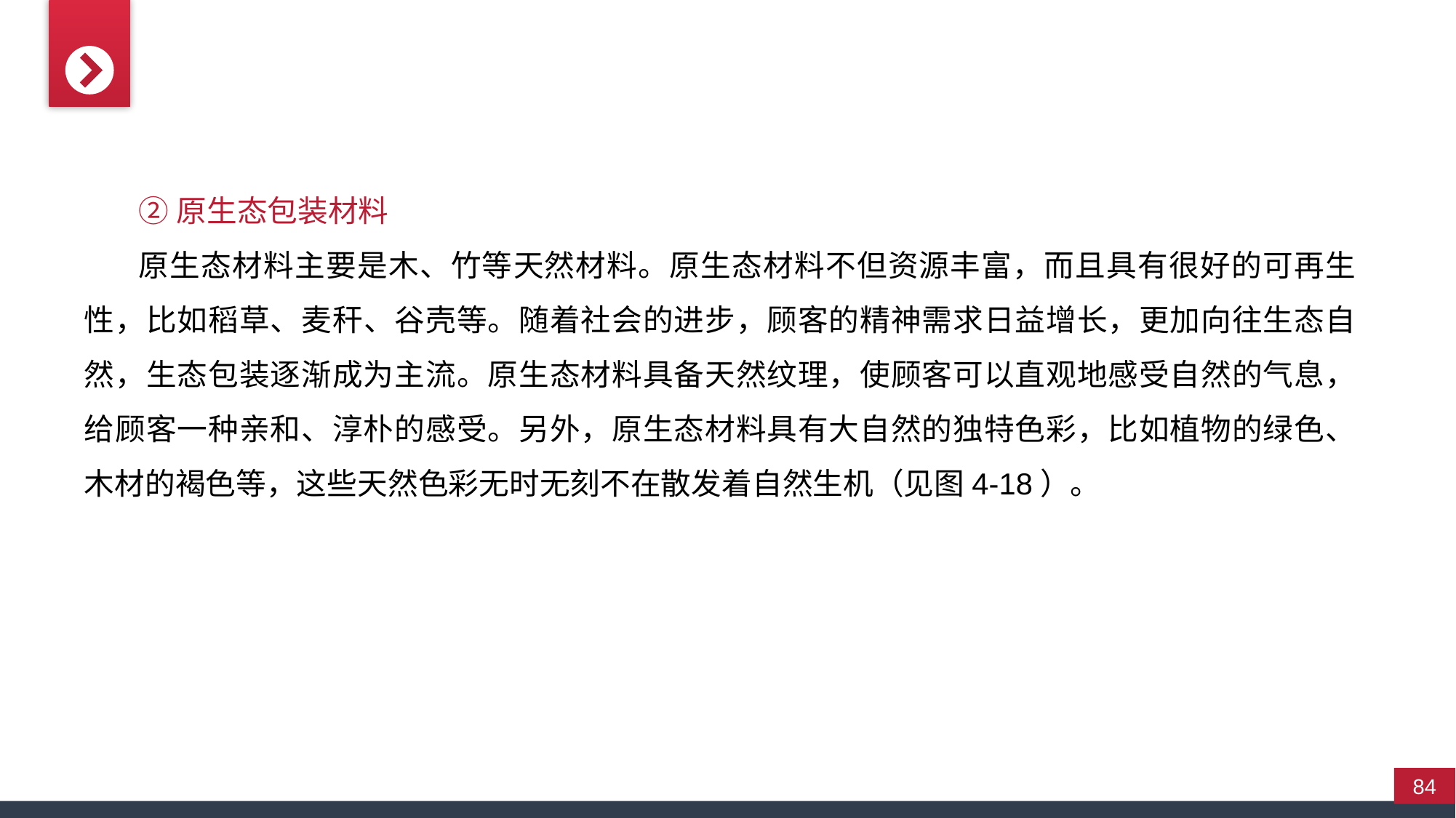

②原生态包装材料
原生态材料主要是木、竹等天然材料。原生态材料不但资源丰富，而且具有很好的可再生性，比如稻草、麦秆、谷壳等。随着社会的进步，顾客的精神需求日益增长，更加向往生态自然，生态包装逐渐成为主流。原生态材料具备天然纹理，使顾客可以直观地感受自然的气息，给顾客一种亲和、淳朴的感受。另外，原生态材料具有大自然的独特色彩，比如植物的绿色、木材的褐色等，这些天然色彩无时无刻不在散发着自然生机（见图4-18）。